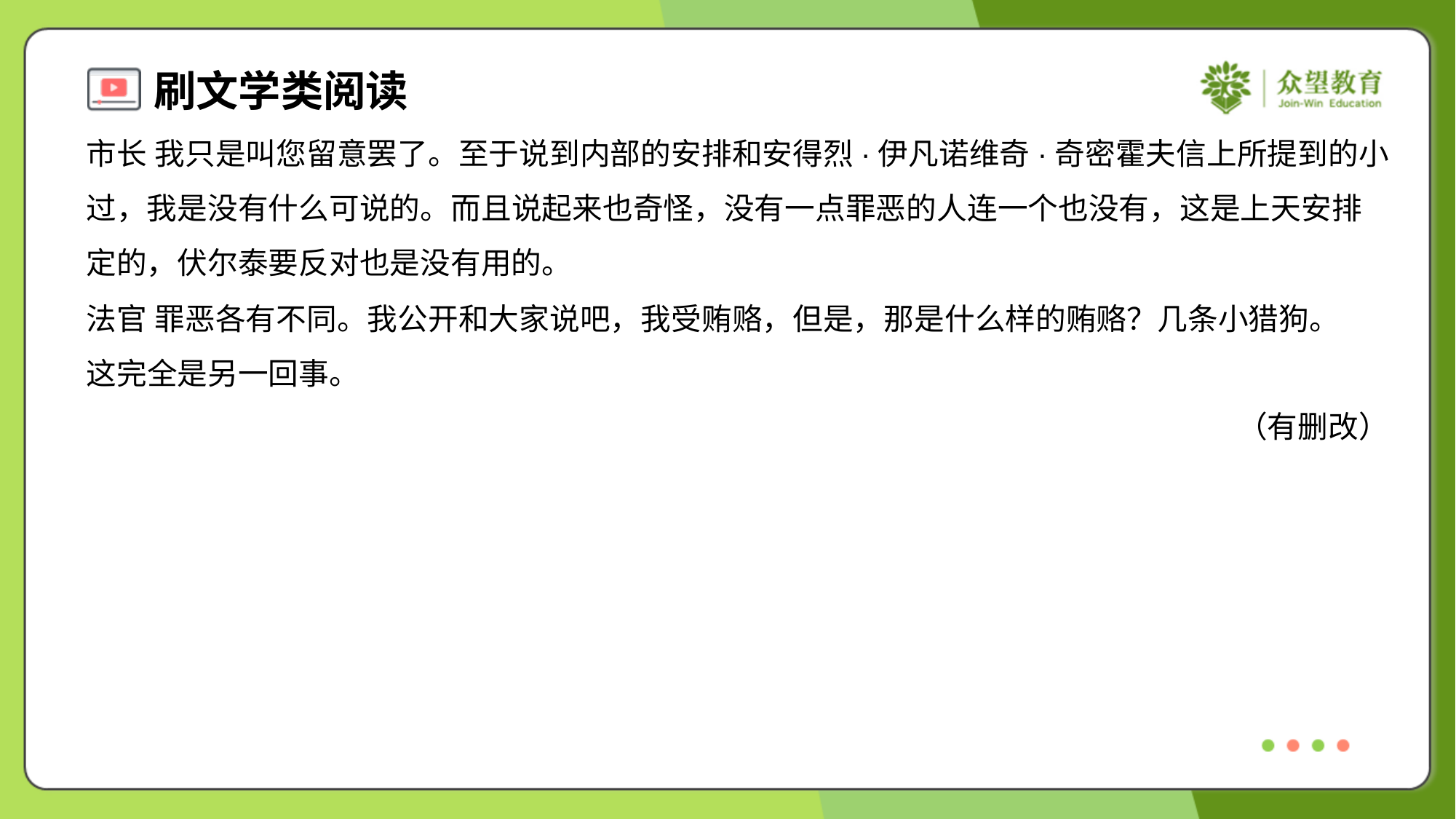

市长 我只是叫您留意罢了。至于说到内部的安排和安得烈·伊凡诺维奇·奇密霍夫信上所提到的小
过，我是没有什么可说的。而且说起来也奇怪，没有一点罪恶的人连一个也没有，这是上天安排
定的，伏尔泰要反对也是没有用的。
法官 罪恶各有不同。我公开和大家说吧，我受贿赂，但是，那是什么样的贿赂？几条小猎狗。
这完全是另一回事。
（有删改）